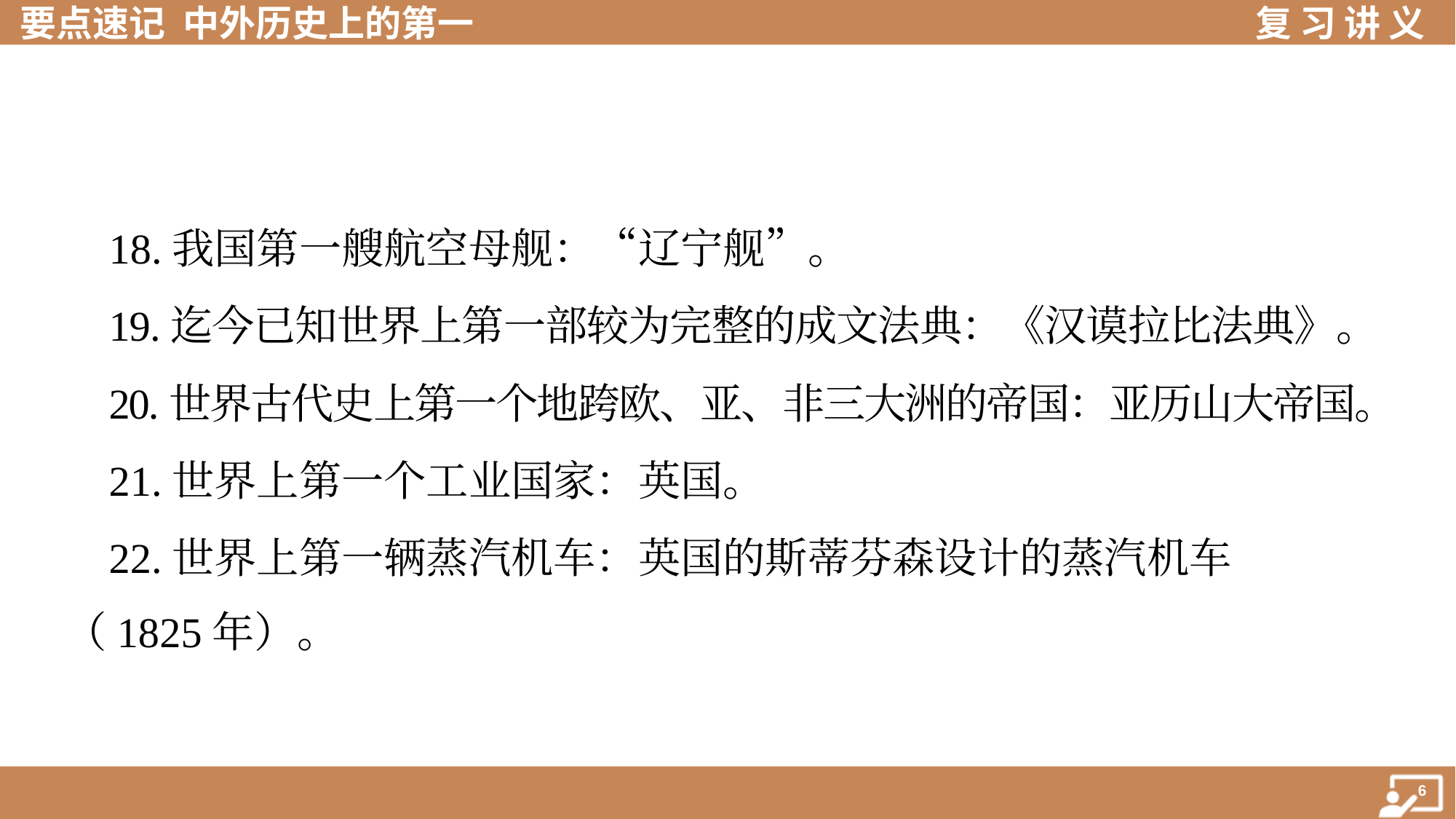

18.我国第一艘航空母舰：“辽宁舰”。
    19.迄今已知世界上第一部较为完整的成文法典：《汉谟拉比法典》。
    20.世界古代史上第一个地跨欧、亚、非三大洲的帝国：亚历山大帝国。
    21.世界上第一个工业国家：英国。
    22.世界上第一辆蒸汽机车：英国的斯蒂芬森设计的蒸汽机车
（1825年）。